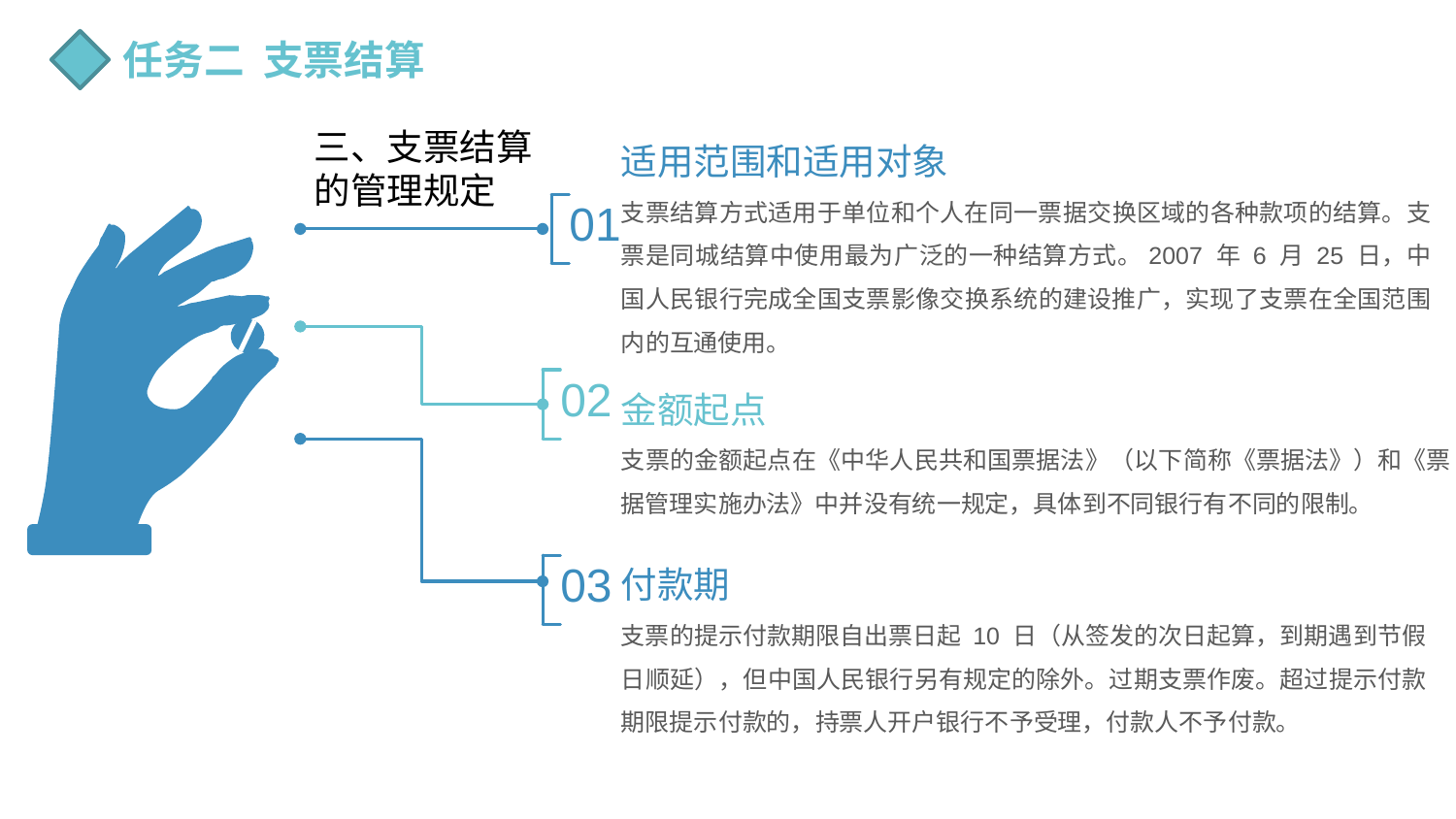

任务二  支票结算

适用范围和适用对象
支票结算方式适用于单位和个人在同一票据交换区域的各种款项的结算。支票是同城结算中使用最为广泛的一种结算方式。2007 年 6 月 25 日，中国人民银行完成全国支票影像交换系统的建设推广，实现了支票在全国范围内的互通使用。
三、支票结算的管理规定
01

金额起点
支票的金额起点在《中华人民共和国票据法》（以下简称《票据法》）和《票据管理实施办法》中并没有统一规定，具体到不同银行有不同的限制。
02
付款期
支票的提示付款期限自出票日起 10 日（从签发的次日起算，到期遇到节假日顺延），但中国人民银行另有规定的除外。过期支票作废。超过提示付款期限提示付款的，持票人开户银行不予受理，付款人不予付款。
03